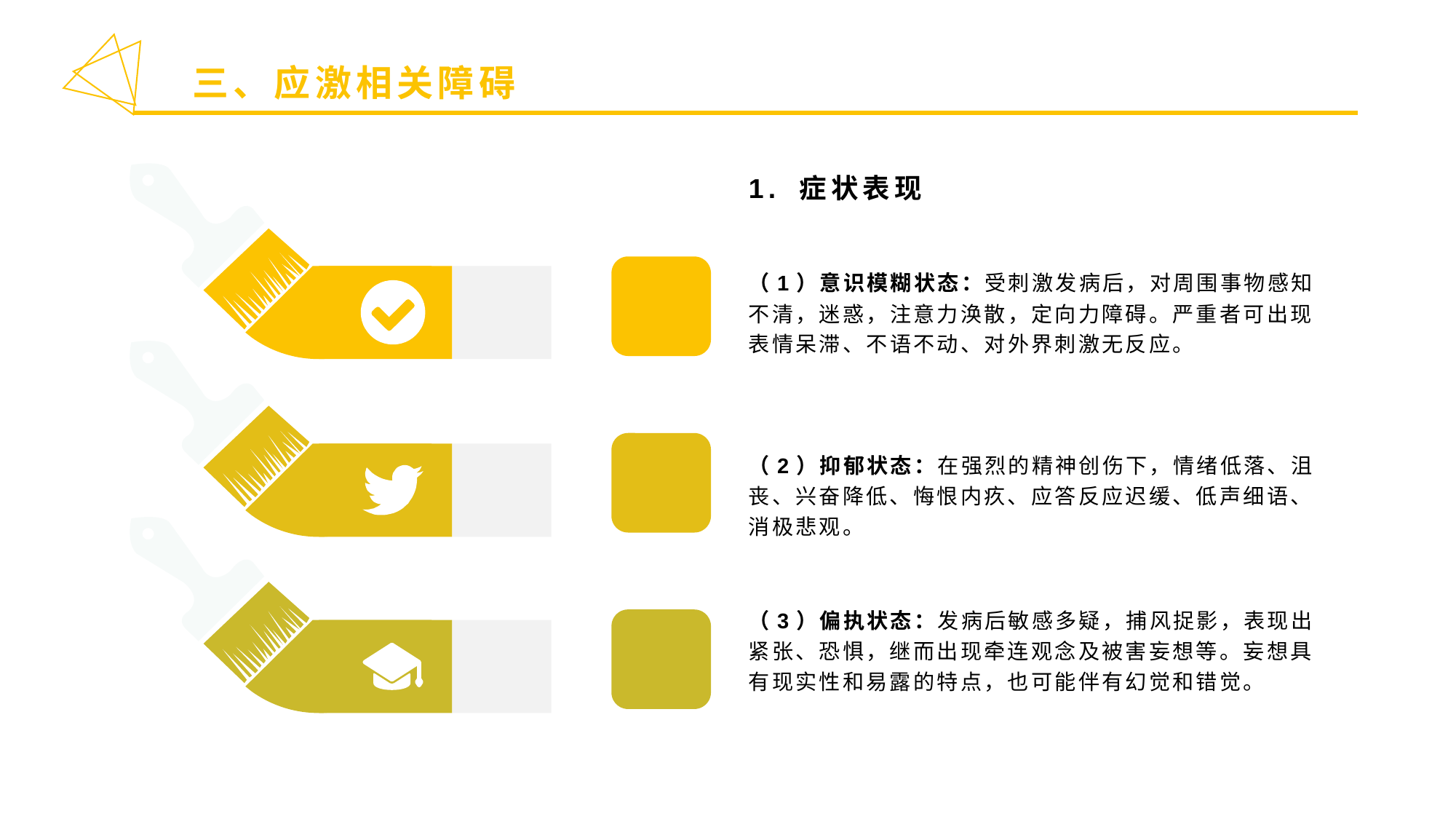

三、应激相关障碍

1. 症状表现

（1）意识模糊状态：受刺激发病后，对周围事物感知不清，迷惑，注意力涣散，定向力障碍。严重者可出现表情呆滞、不语不动、对外界刺激无反应。

（2）抑郁状态：在强烈的精神创伤下，情绪低落、沮丧、兴奋降低、悔恨内疚、应答反应迟缓、低声细语、消极悲观。

（3）偏执状态：发病后敏感多疑，捕风捉影，表现出紧张、恐惧，继而出现牵连观念及被害妄想等。妄想具有现实性和易露的特点，也可能伴有幻觉和错觉。